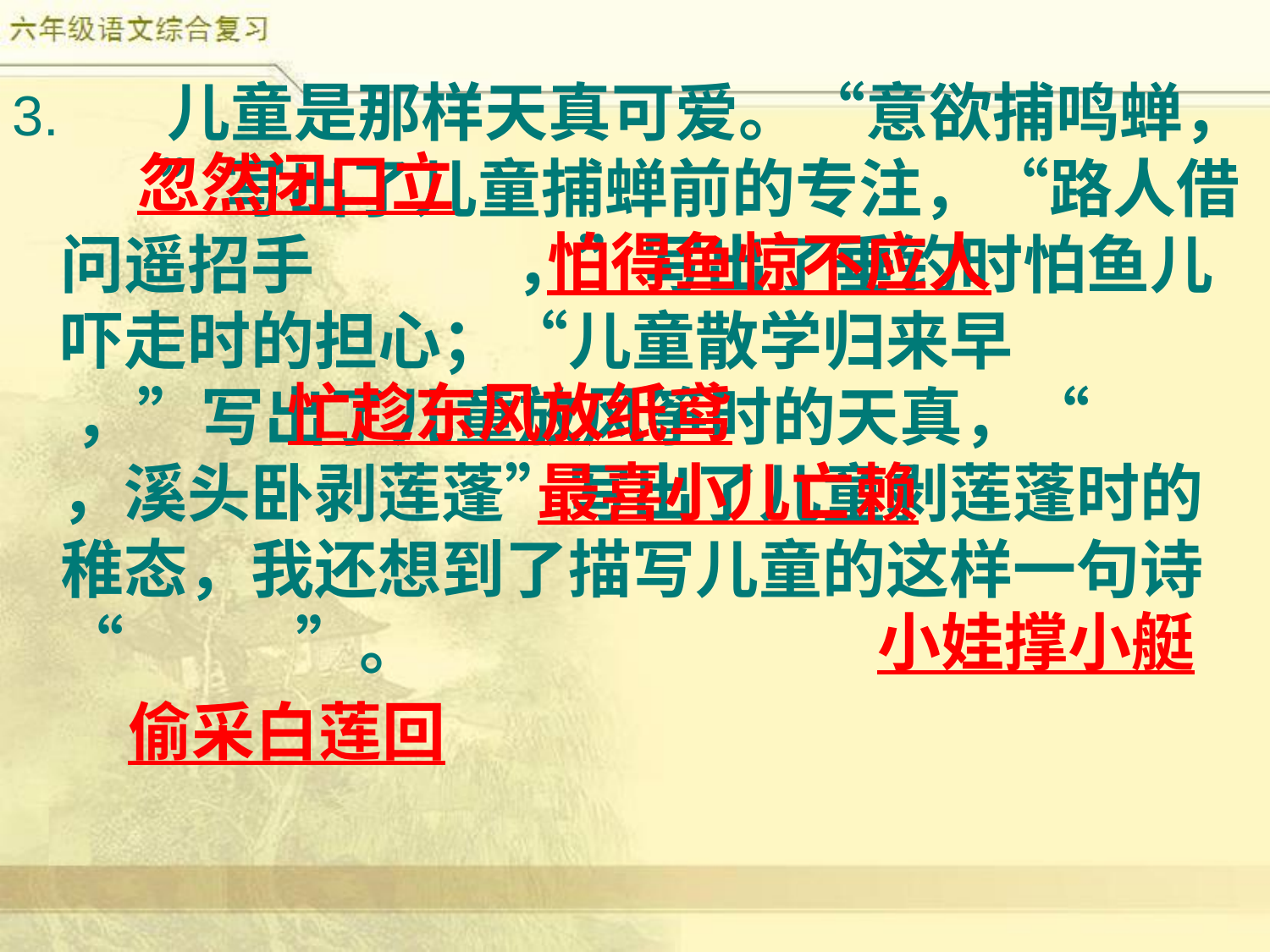

3.      儿童是那样天真可爱。“意欲捕鸣蝉，        ”写出了儿童捕蝉前的专注，“路人借问遥招手              ，”写出了垂钓时怕鱼儿吓走时的担心；“儿童散学归来早                ，”写出了儿童放风筝时的天真，“            ，溪头卧剥莲蓬”写出了儿童剥莲蓬时的稚态，我还想到了描写儿童的这样一句诗“            ”。

忽然闭口立
怕得鱼惊不应人
忙趁东风放纸鸢
最喜小儿亡赖
小娃撑小艇
偷采白莲回